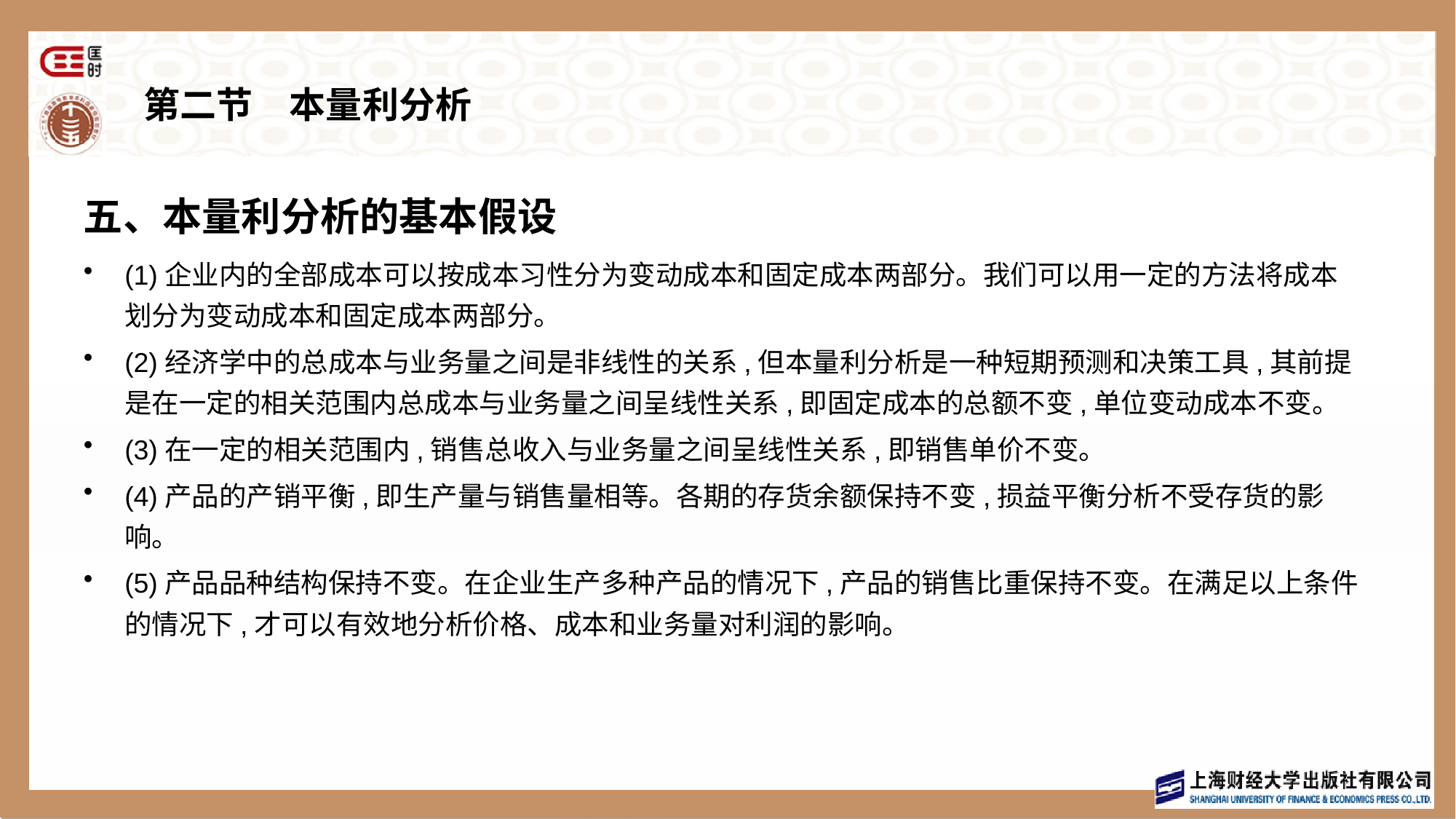

# 第二节　本量利分析
五、本量利分析的基本假设
(1)企业内的全部成本可以按成本习性分为变动成本和固定成本两部分。我们可以用一定的方法将成本划分为变动成本和固定成本两部分。
(2)经济学中的总成本与业务量之间是非线性的关系,但本量利分析是一种短期预测和决策工具,其前提是在一定的相关范围内总成本与业务量之间呈线性关系,即固定成本的总额不变,单位变动成本不变。
(3)在一定的相关范围内,销售总收入与业务量之间呈线性关系,即销售单价不变。
(4)产品的产销平衡,即生产量与销售量相等。各期的存货余额保持不变,损益平衡分析不受存货的影响。
(5)产品品种结构保持不变。在企业生产多种产品的情况下,产品的销售比重保持不变。在满足以上条件的情况下,才可以有效地分析价格、成本和业务量对利润的影响。